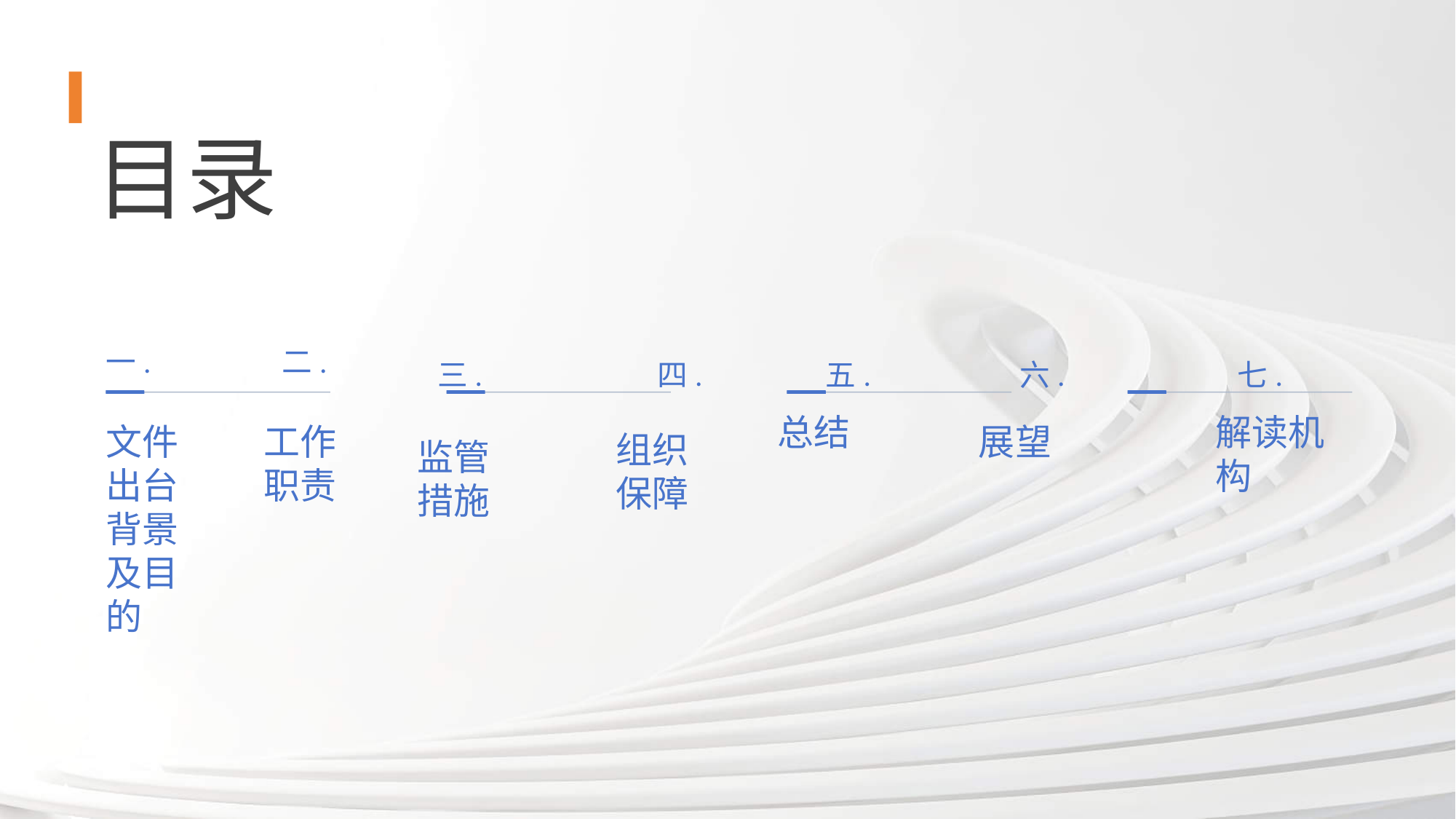

# 目录
一.
二.
四.
五.
六.
七.
三.

总结
解读机构
文件出台背景及目的
工作职责
展望
组织保障
监管措施